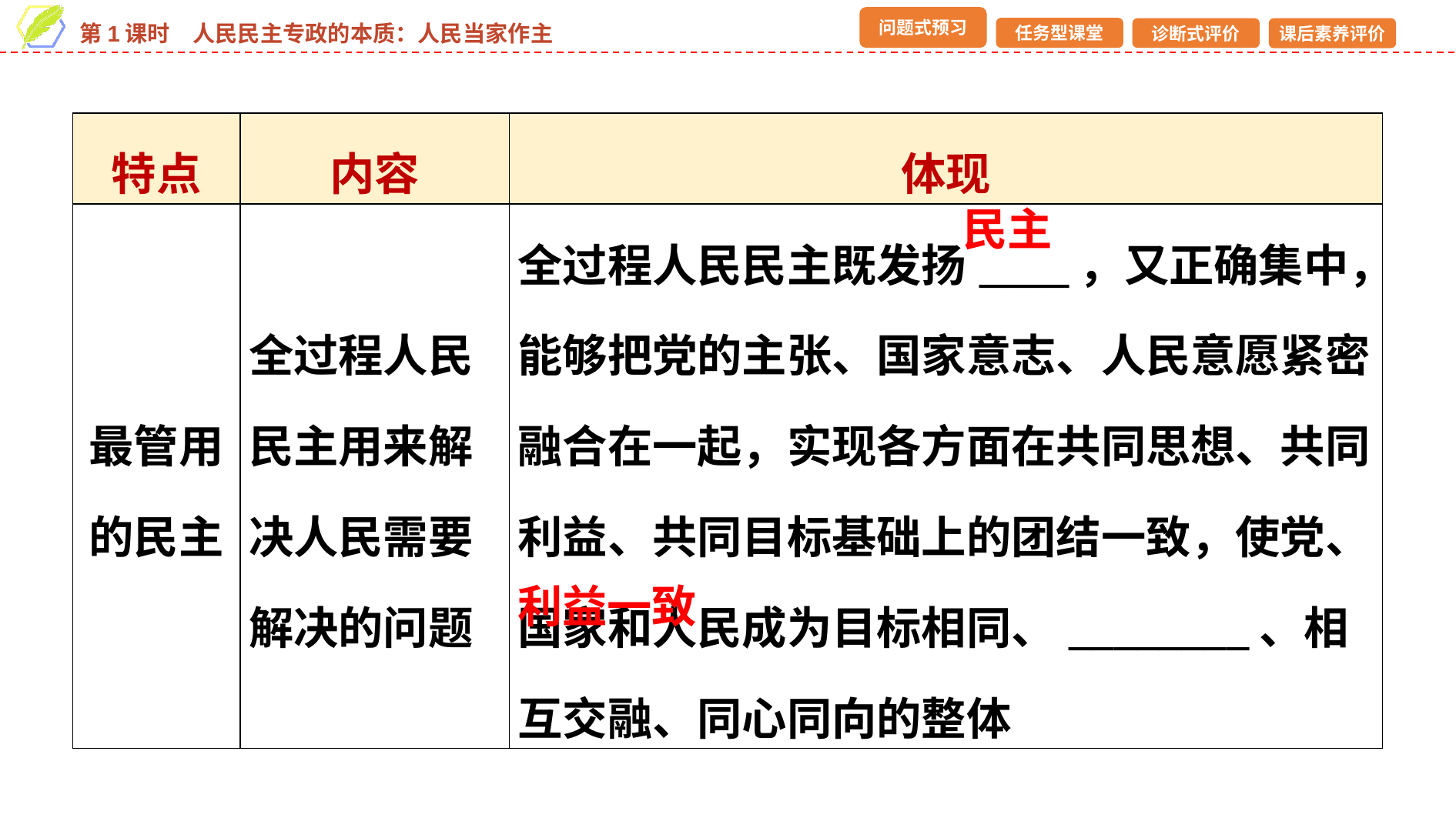

| 特点 | 内容 | 体现 |
| --- | --- | --- |
| 最管用的民主 | 全过程人民民主用来解决人民需要解决的问题 | 全过程人民民主既发扬\_\_\_\_，又正确集中，能够把党的主张、国家意志、人民意愿紧密融合在一起，实现各方面在共同思想、共同利益、共同目标基础上的团结一致，使党、国家和人民成为目标相同、\_\_\_\_\_\_\_\_、相互交融、同心同向的整体 |
民主
利益一致